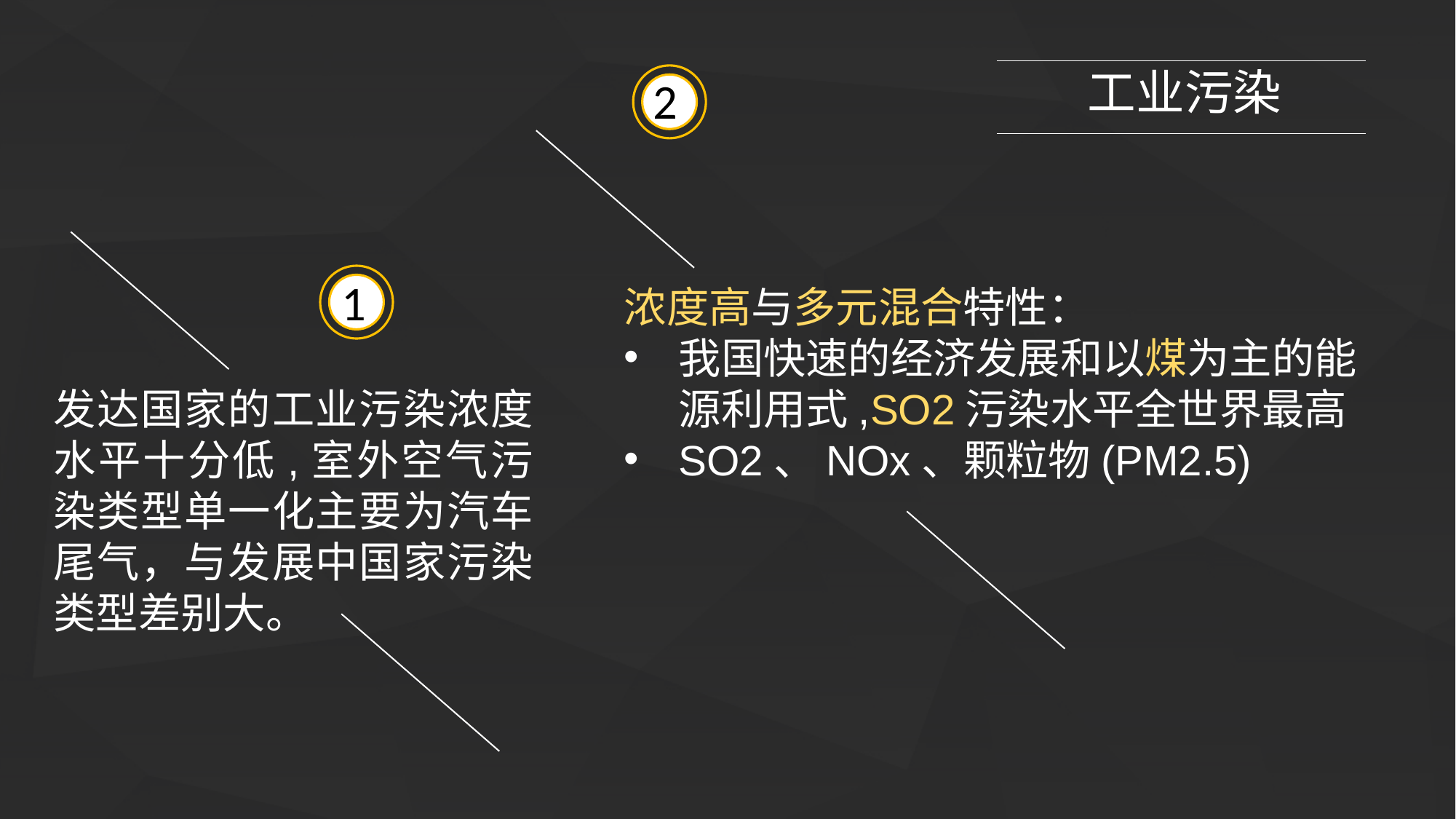

工业污染

2

1

浓度高与多元混合特性：
我国快速的经济发展和以煤为主的能源利用式,SO2污染水平全世界最高
SO2、NOx、颗粒物(PM2.5)
发达国家的工业污染浓度水平十分低,室外空气污染类型单一化主要为汽车尾气，与发展中国家污染类型差别大。